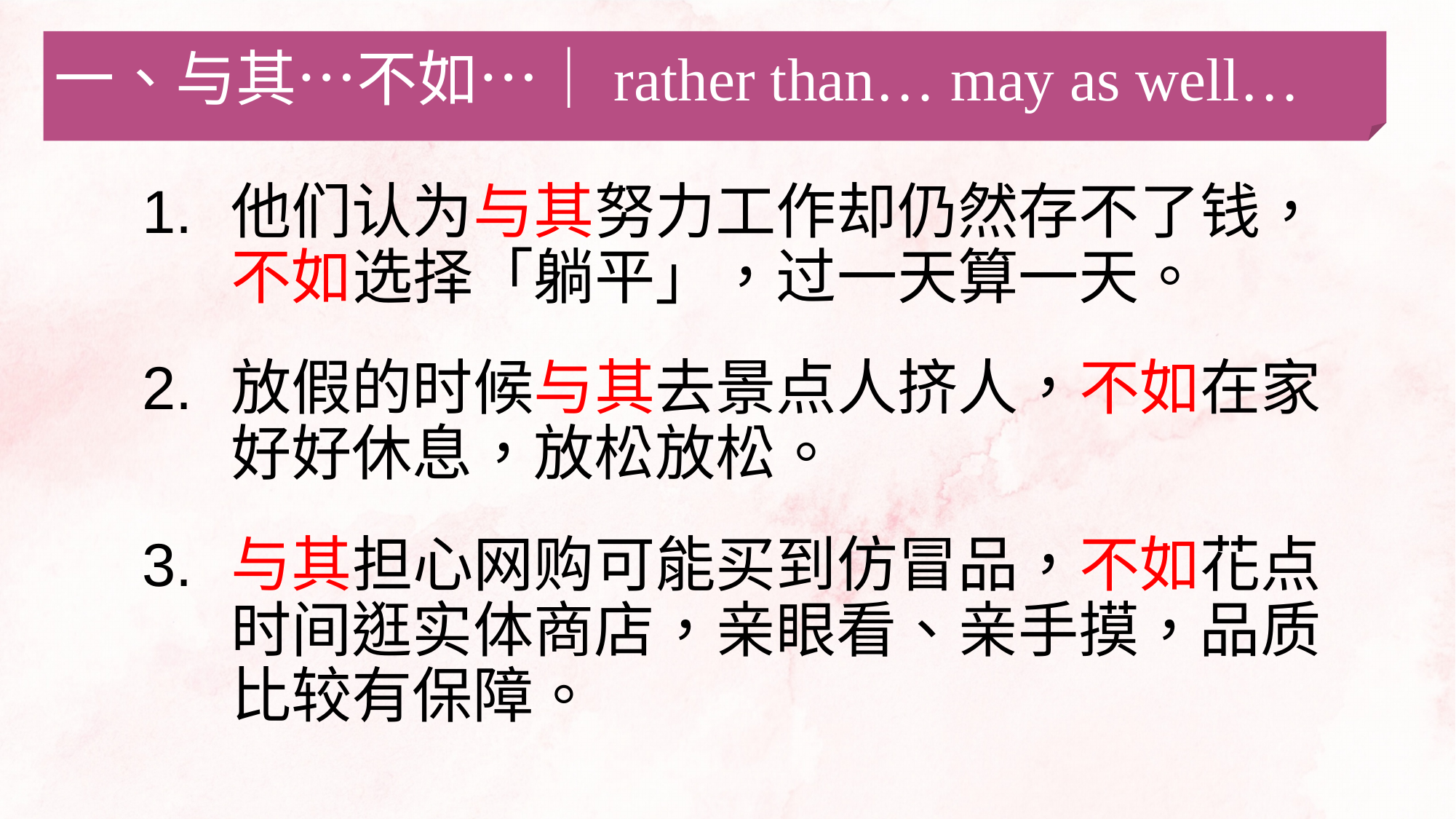

一、与其…不如…｜rather than… may as well…
他们认为与其努力工作却仍然存不了钱，不如选择「躺平」，过一天算一天。
放假的时候与其去景点人挤人，不如在家好好休息，放松放松。
与其担心网购可能买到仿冒品，不如花点时间逛实体商店，亲眼看、亲手摸，品质比较有保障。